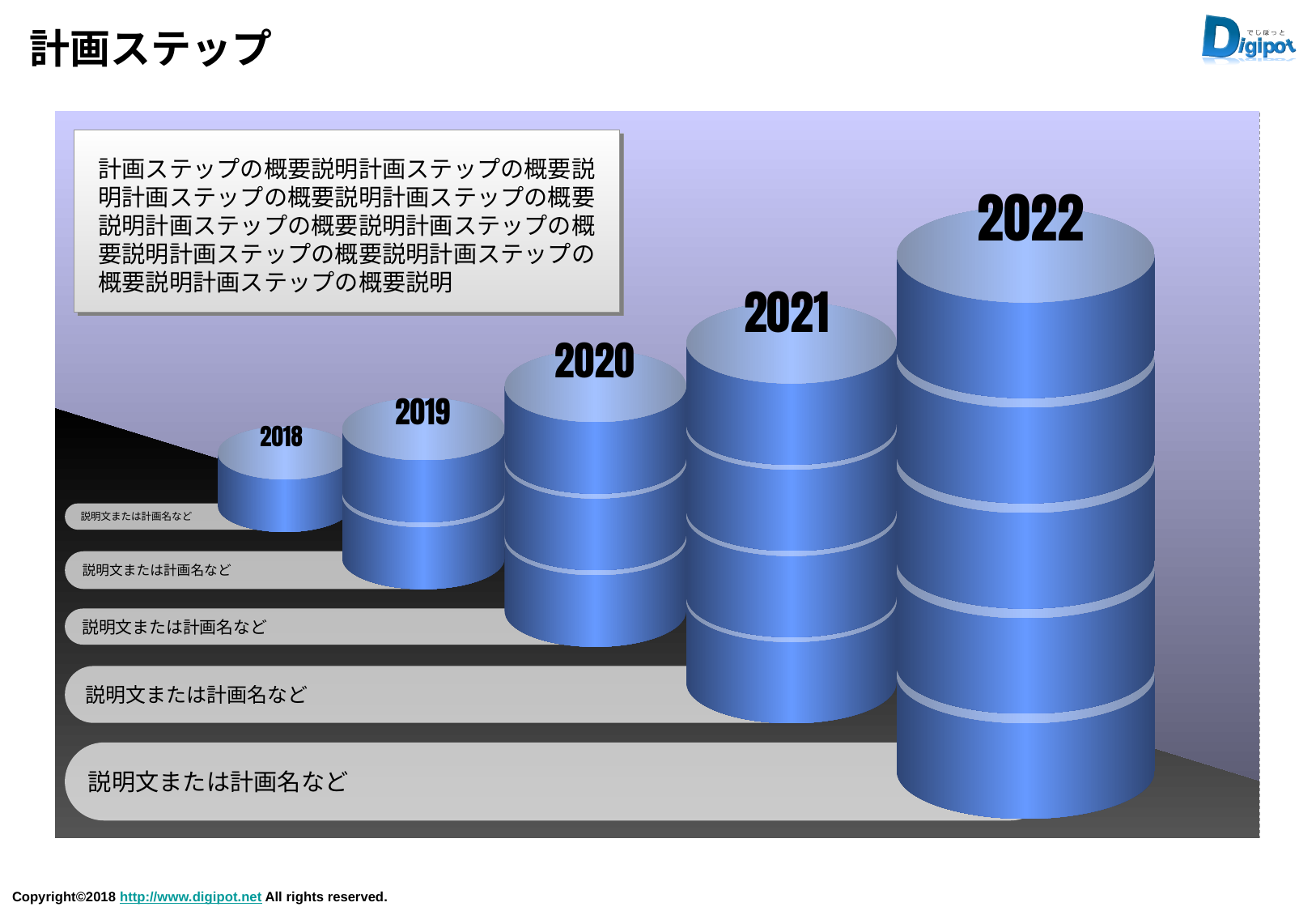

# 計画ステップ

計画ステップの概要説明計画ステップの概要説明計画ステップの概要説明計画ステップの概要説明計画ステップの概要説明計画ステップの概要説明計画ステップの概要説明計画ステップの概要説明計画ステップの概要説明
2022

2021

2020

2019

2018

説明文または計画名など

説明文または計画名など

説明文または計画名など

説明文または計画名など
説明文または計画名など